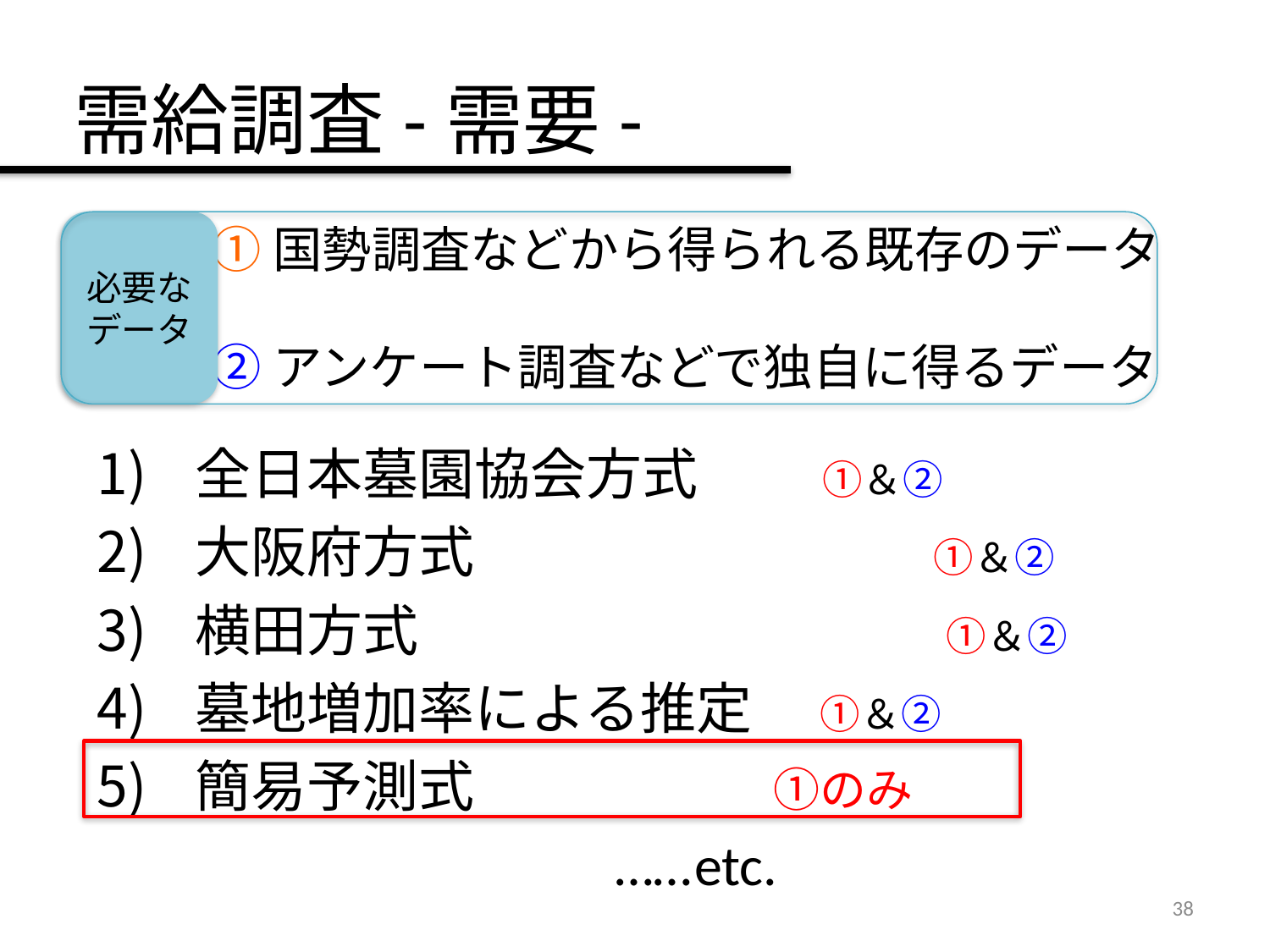

# 需給調査-需要-
必要なデータ

①国勢調査などから得られる既存のデータ

②アンケート調査などで独自に得るデータ
全日本墓園協会方式　　 ①＆②
大阪府方式　　　　　　　　 ①＆②
横田方式　　　　　　　　　  ①＆②
墓地増加率による推定　 ①＆②
簡易予測式　　               ①のみ
                                         ……etc.

38